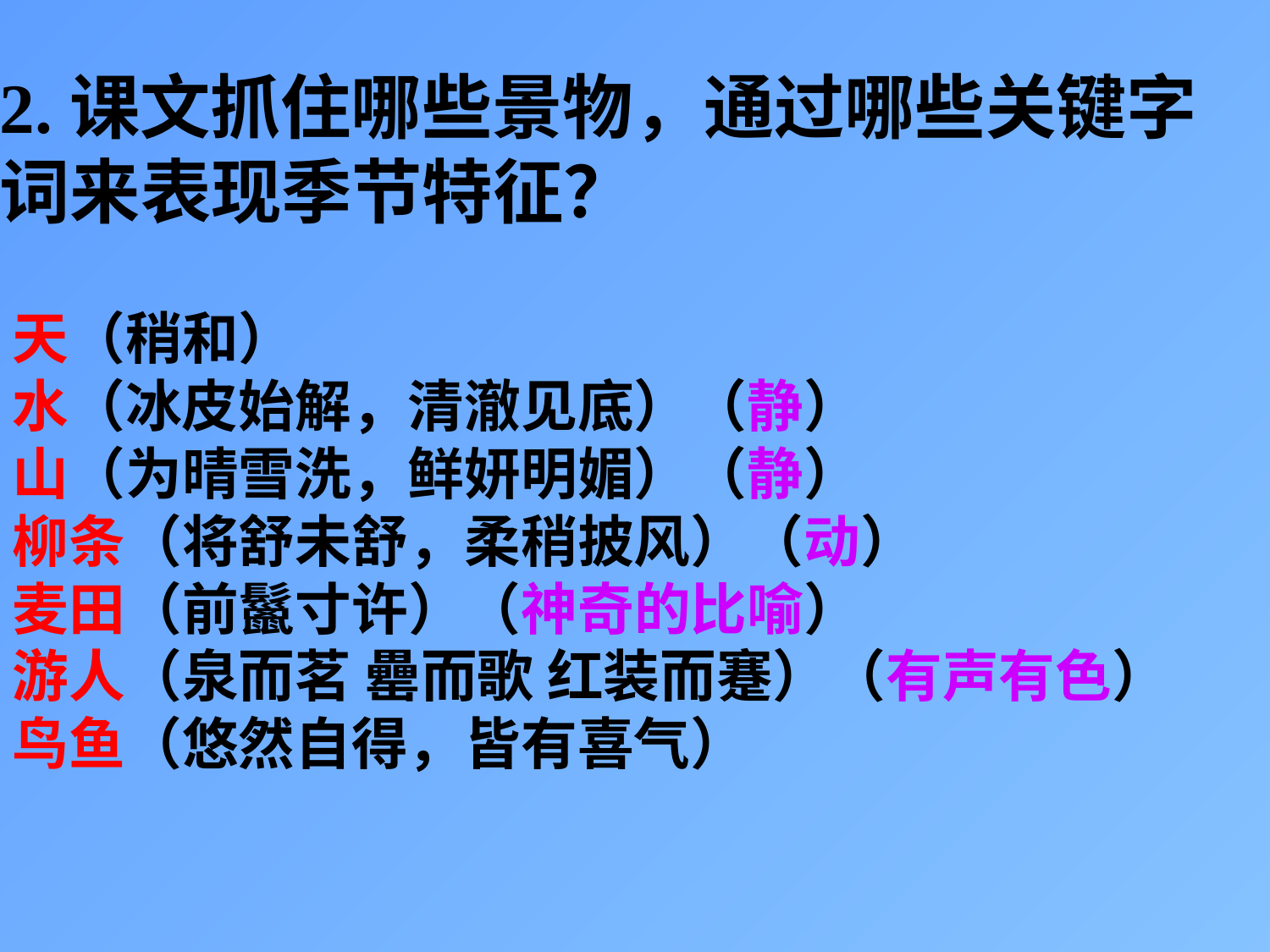

2.课文抓住哪些景物，通过哪些关键字词来表现季节特征？
天（稍和）
水（冰皮始解，清澈见底）（静）
山（为晴雪洗，鲜妍明媚）（静）
柳条（将舒未舒，柔稍披风）（动）
麦田（前鬣寸许）（神奇的比喻）
游人（泉而茗 罍而歌 红装而蹇）（有声有色）
鸟鱼（悠然自得，皆有喜气）